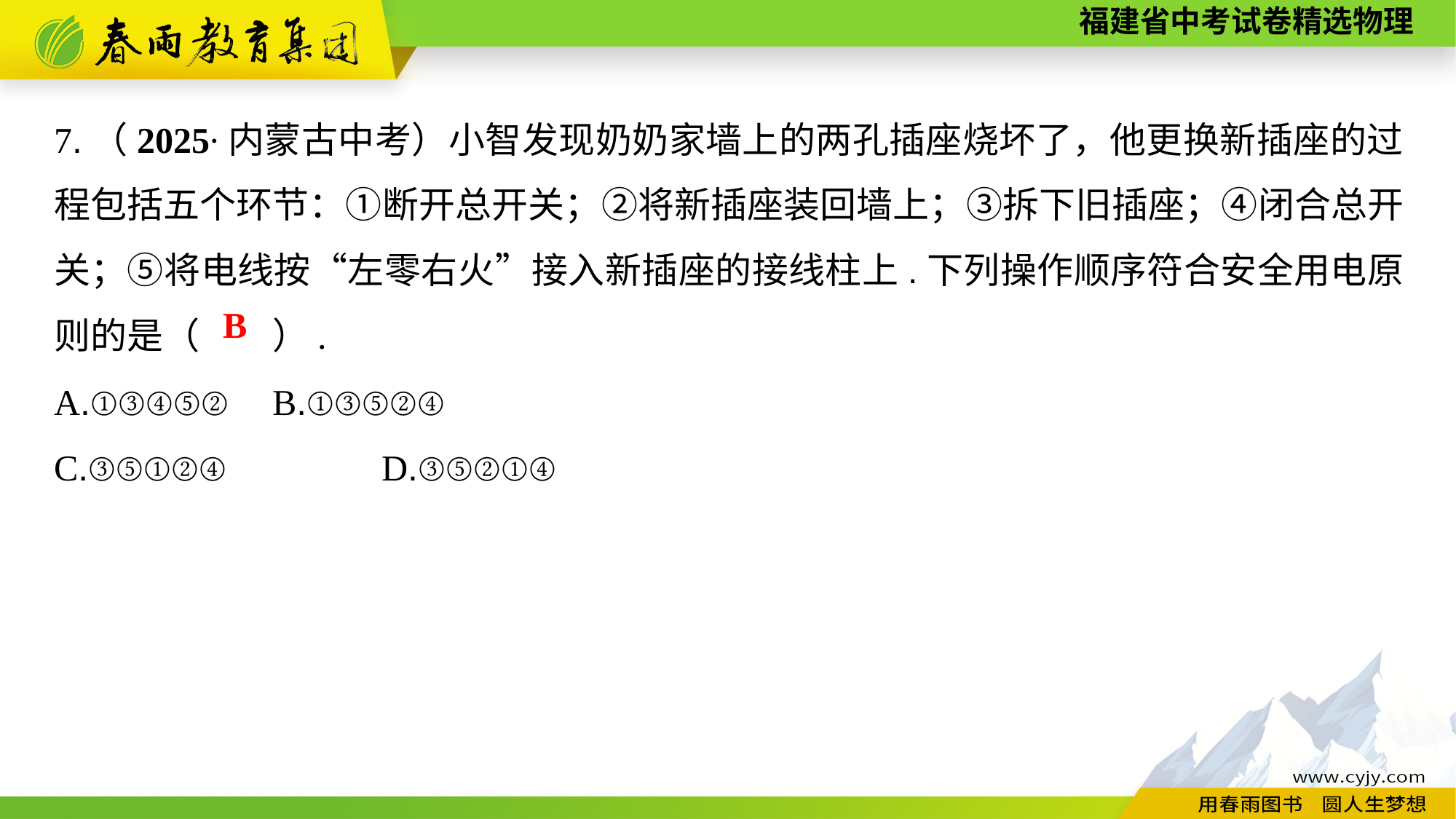

7.（2025∙内蒙古中考）小智发现奶奶家墙上的两孔插座烧坏了，他更换新插座的过程包括五个环节：①断开总开关；②将新插座装回墙上；③拆下旧插座；④闭合总开关；⑤将电线按“左零右火”接入新插座的接线柱上.下列操作顺序符合安全用电原则的是（　　）.
A.①③④⑤②	B.①③⑤②④
C.③⑤①②④　　	D.③⑤②①④
B